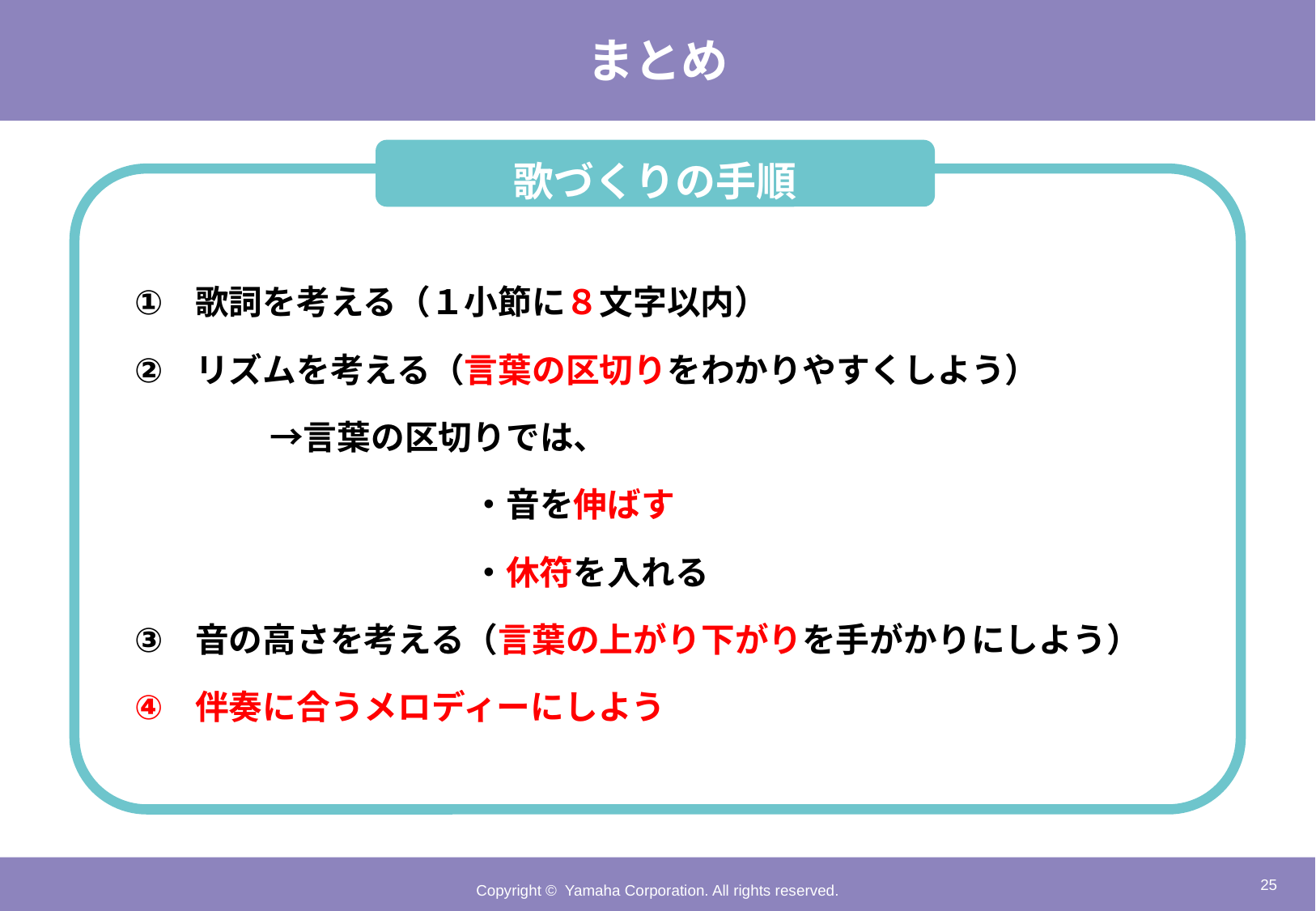

# まとめ

歌づくりの手順

歌詞を考える（１小節に８文字以内）
リズムを考える（言葉の区切りをわかりやすくしよう）
　　　　→言葉の区切りでは、
　　　　　　　　　　・音を伸ばす
　　　　　　　　　　・休符を入れる
音の高さを考える（言葉の上がり下がりを手がかりにしよう）
伴奏に合うメロディーにしよう
25